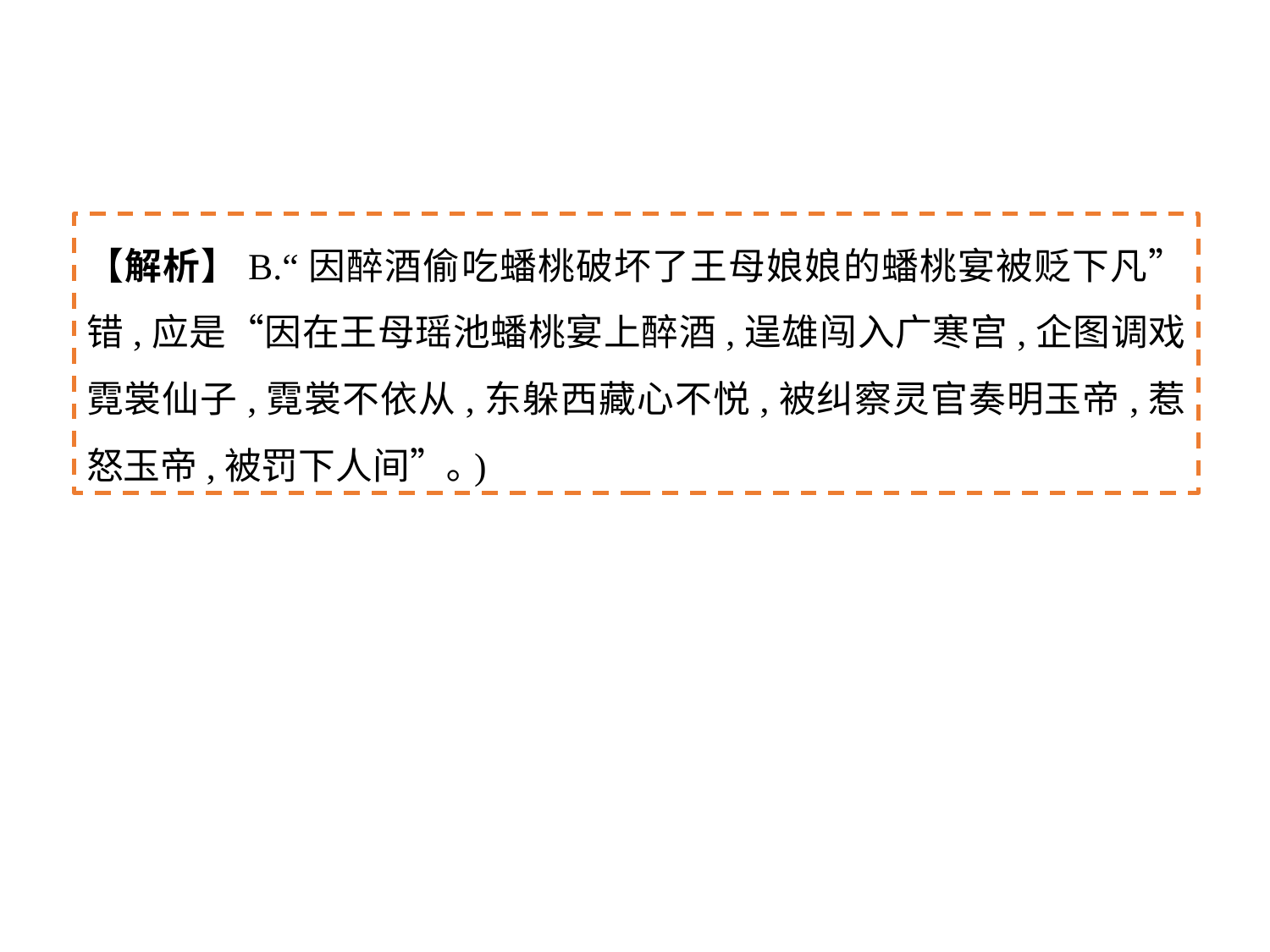

【解析】B.“因醉酒偷吃蟠桃破坏了王母娘娘的蟠桃宴被贬下凡”错,应是“因在王母瑶池蟠桃宴上醉酒,逞雄闯入广寒宫,企图调戏霓裳仙子,霓裳不依从,东躲西藏心不悦,被纠察灵官奏明玉帝,惹怒玉帝,被罚下人间”｡)